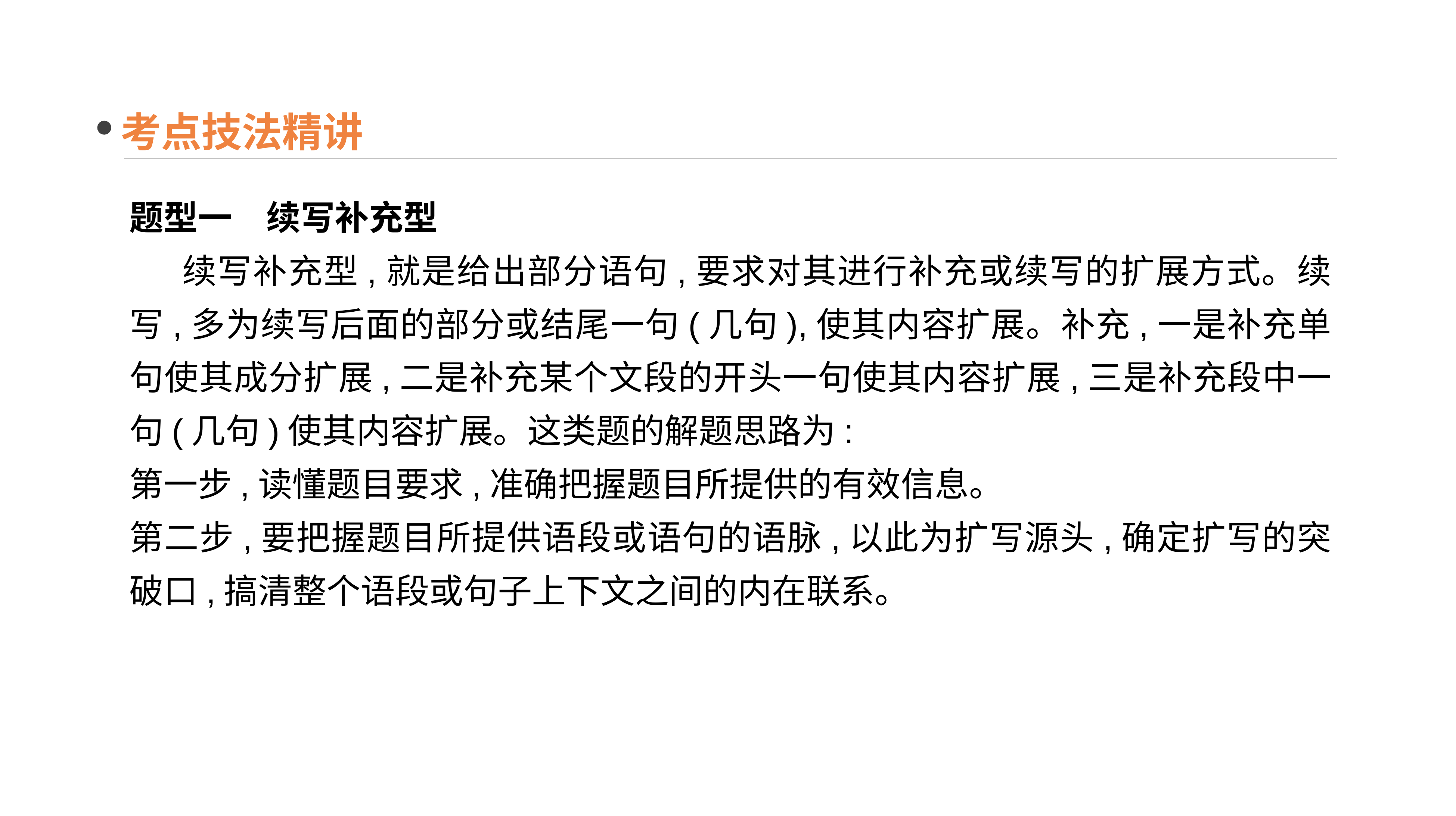

考点技法精讲

题型一　续写补充型
　  续写补充型,就是给出部分语句,要求对其进行补充或续写的扩展方式。续写,多为续写后面的部分或结尾一句(几句),使其内容扩展。补充,一是补充单句使其成分扩展,二是补充某个文段的开头一句使其内容扩展,三是补充段中一句(几句)使其内容扩展。这类题的解题思路为:
第一步,读懂题目要求,准确把握题目所提供的有效信息。
第二步,要把握题目所提供语段或语句的语脉,以此为扩写源头,确定扩写的突破口,搞清整个语段或句子上下文之间的内在联系。